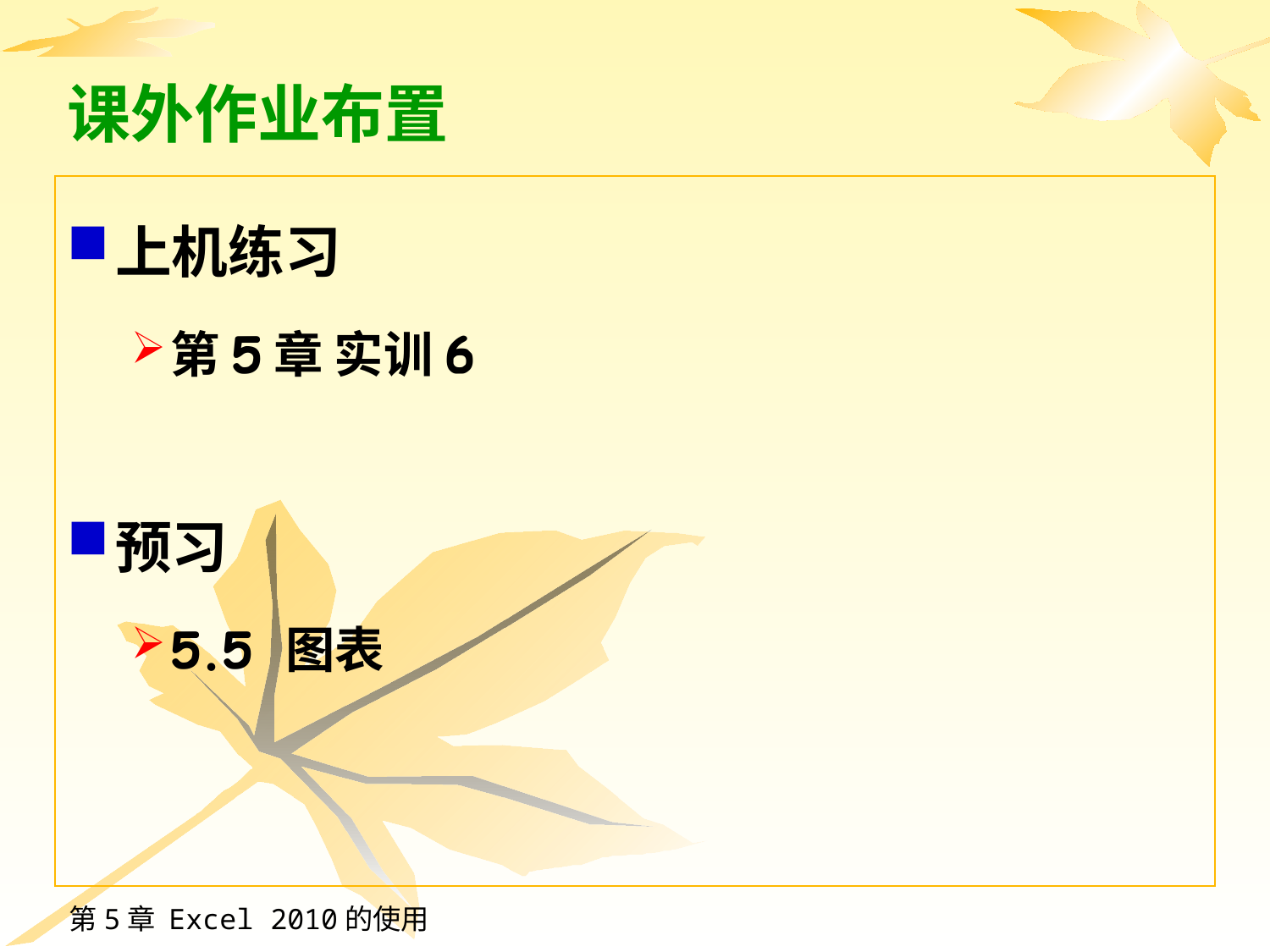

# 课外作业布置
上机练习
第5章 实训6

预习
5.5 图表